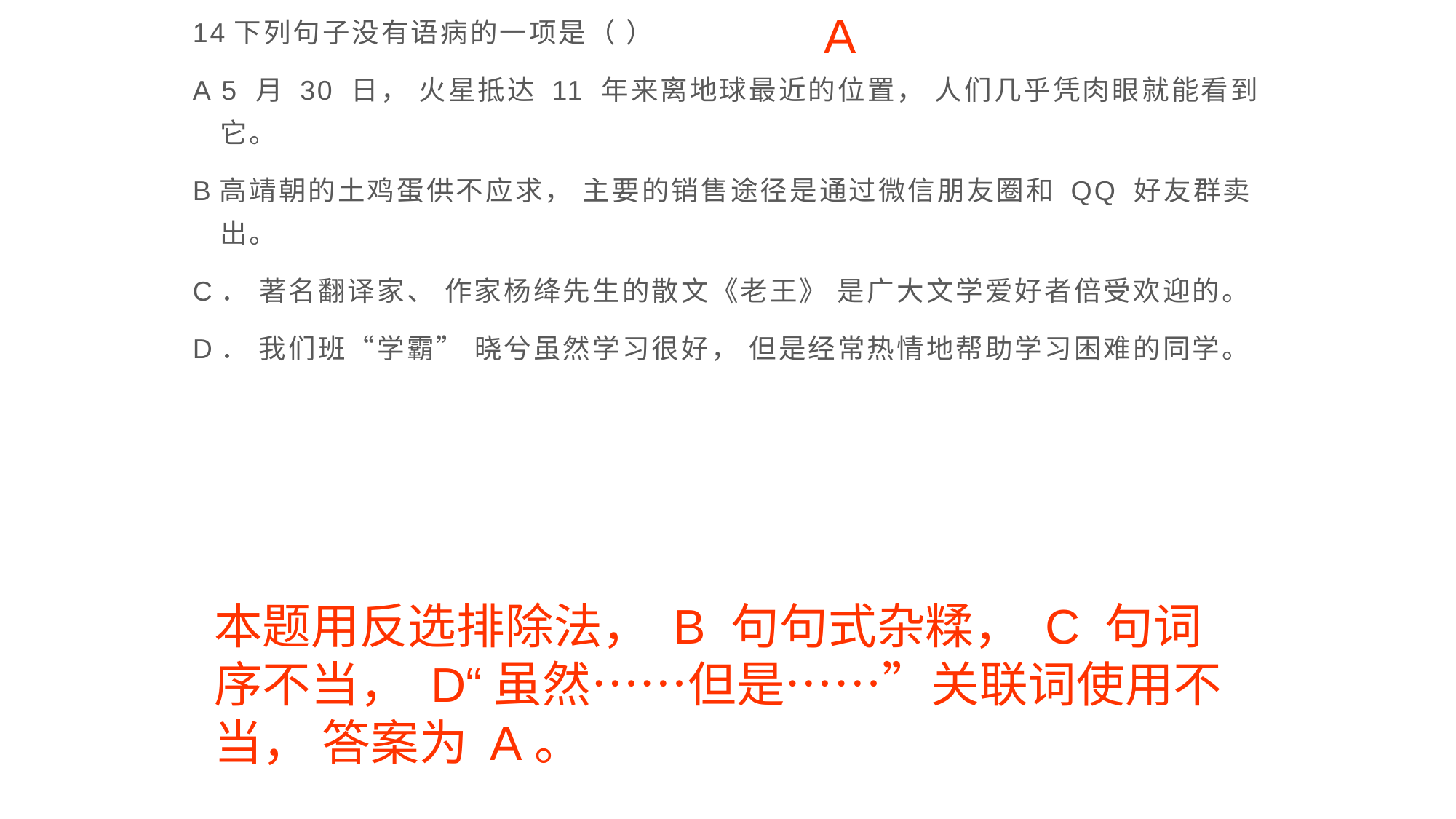

14下列句子没有语病的一项是（ ）
A 5 月 30 日， 火星抵达 11 年来离地球最近的位置， 人们几乎凭肉眼就能看到它。
B高靖朝的土鸡蛋供不应求， 主要的销售途径是通过微信朋友圈和 QQ 好友群卖出。
C． 著名翻译家、 作家杨绛先生的散文《老王》 是广大文学爱好者倍受欢迎的。
D． 我们班“学霸” 晓兮虽然学习很好， 但是经常热情地帮助学习困难的同学。
A
本题用反选排除法， B 句句式杂糅， C 句词序不当， D“虽然……但是……”关联词使用不当， 答案为 A。